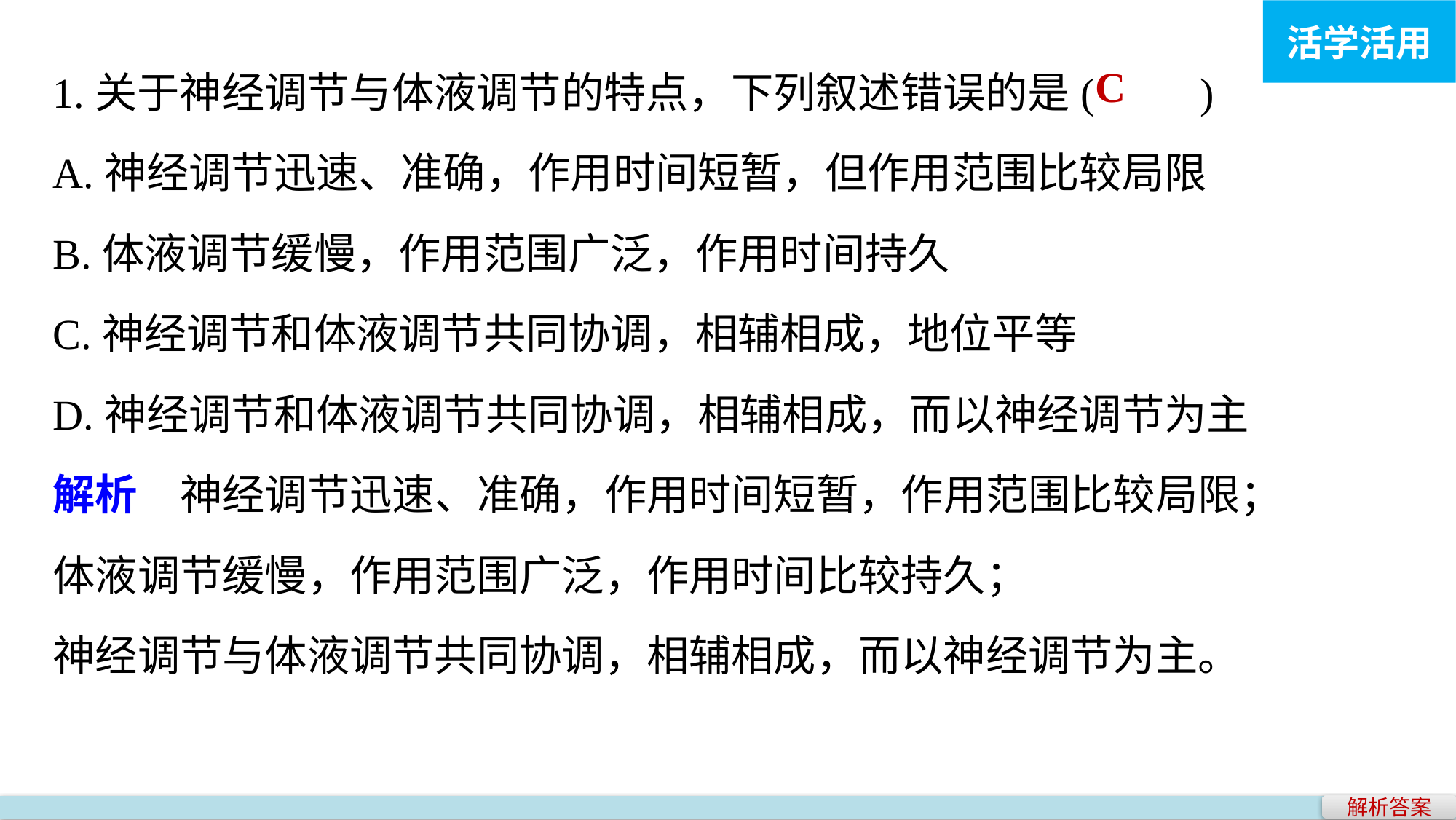

活学活用
1.关于神经调节与体液调节的特点，下列叙述错误的是(　　)
A.神经调节迅速、准确，作用时间短暂，但作用范围比较局限
B.体液调节缓慢，作用范围广泛，作用时间持久
C.神经调节和体液调节共同协调，相辅相成，地位平等
D.神经调节和体液调节共同协调，相辅相成，而以神经调节为主
解析　神经调节迅速、准确，作用时间短暂，作用范围比较局限；
体液调节缓慢，作用范围广泛，作用时间比较持久；
神经调节与体液调节共同协调，相辅相成，而以神经调节为主。
C
解析答案